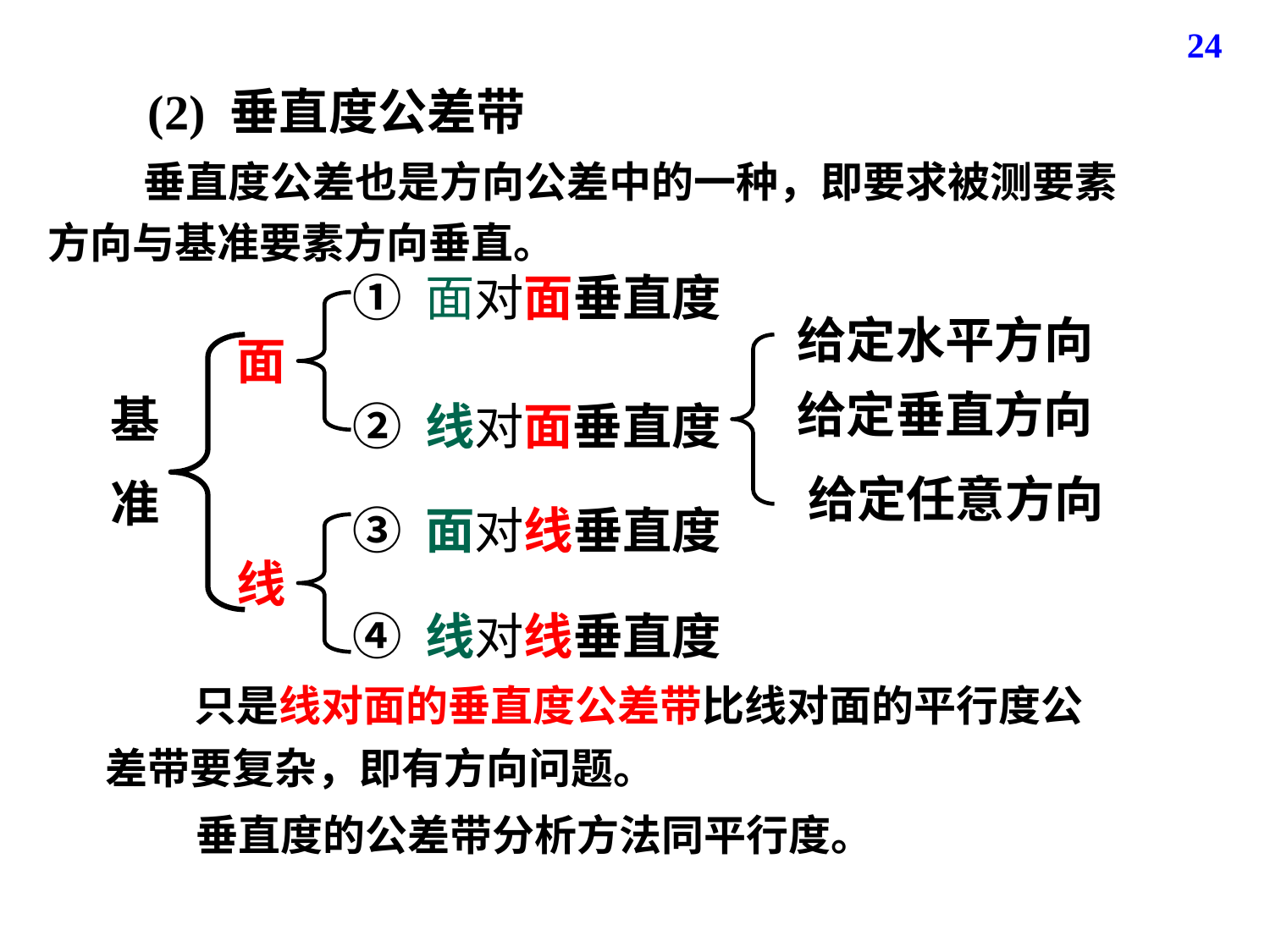

24
(2) 垂直度公差带
         垂直度公差也是方向公差中的一种，即要求被测要素方向与基准要素方向垂直。
① 面对面垂直度

给定水平方向
面

给定垂直方向
基
准
② 线对面垂直度
给定任意方向
③ 面对线垂直度

线
④ 线对线垂直度
       只是线对面的垂直度公差带比线对面的平行度公差带要复杂，即有方向问题。
垂直度的公差带分析方法同平行度。